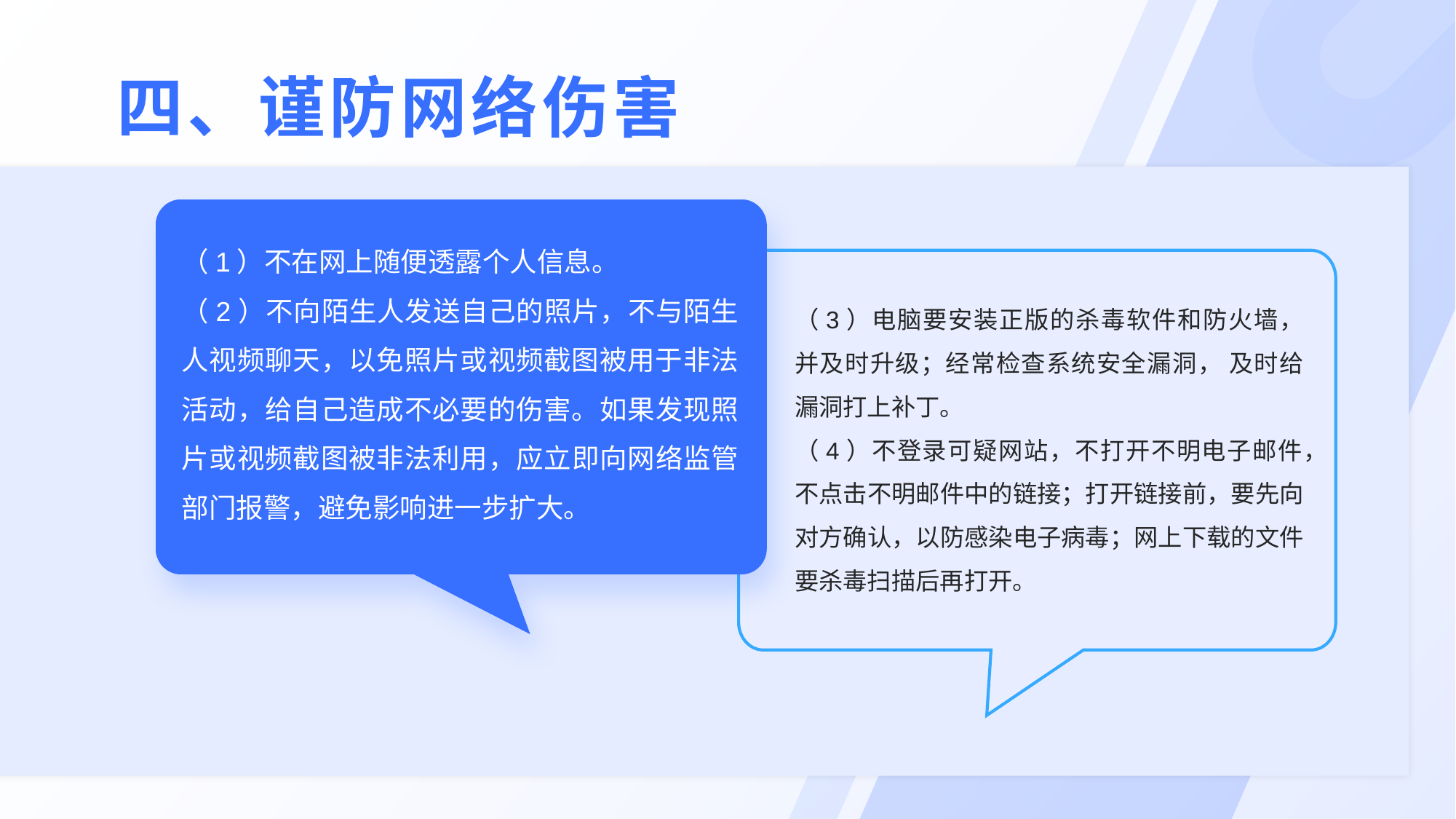

四、谨防网络伤害

（1）不在网上随便透露个人信息。
（2）不向陌生人发送自己的照片，不与陌生人视频聊天，以免照片或视频截图被用于非法活动，给自己造成不必要的伤害。如果发现照片或视频截图被非法利用，应立即向网络监管部门报警，避免影响进一步扩大。

（3）电脑要安装正版的杀毒软件和防火墙，并及时升级；经常检查系统安全漏洞， 及时给漏洞打上补丁。
（4）不登录可疑网站，不打开不明电子邮件，不点击不明邮件中的链接；打开链接前，要先向对方确认，以防感染电子病毒；网上下载的文件要杀毒扫描后再打开。